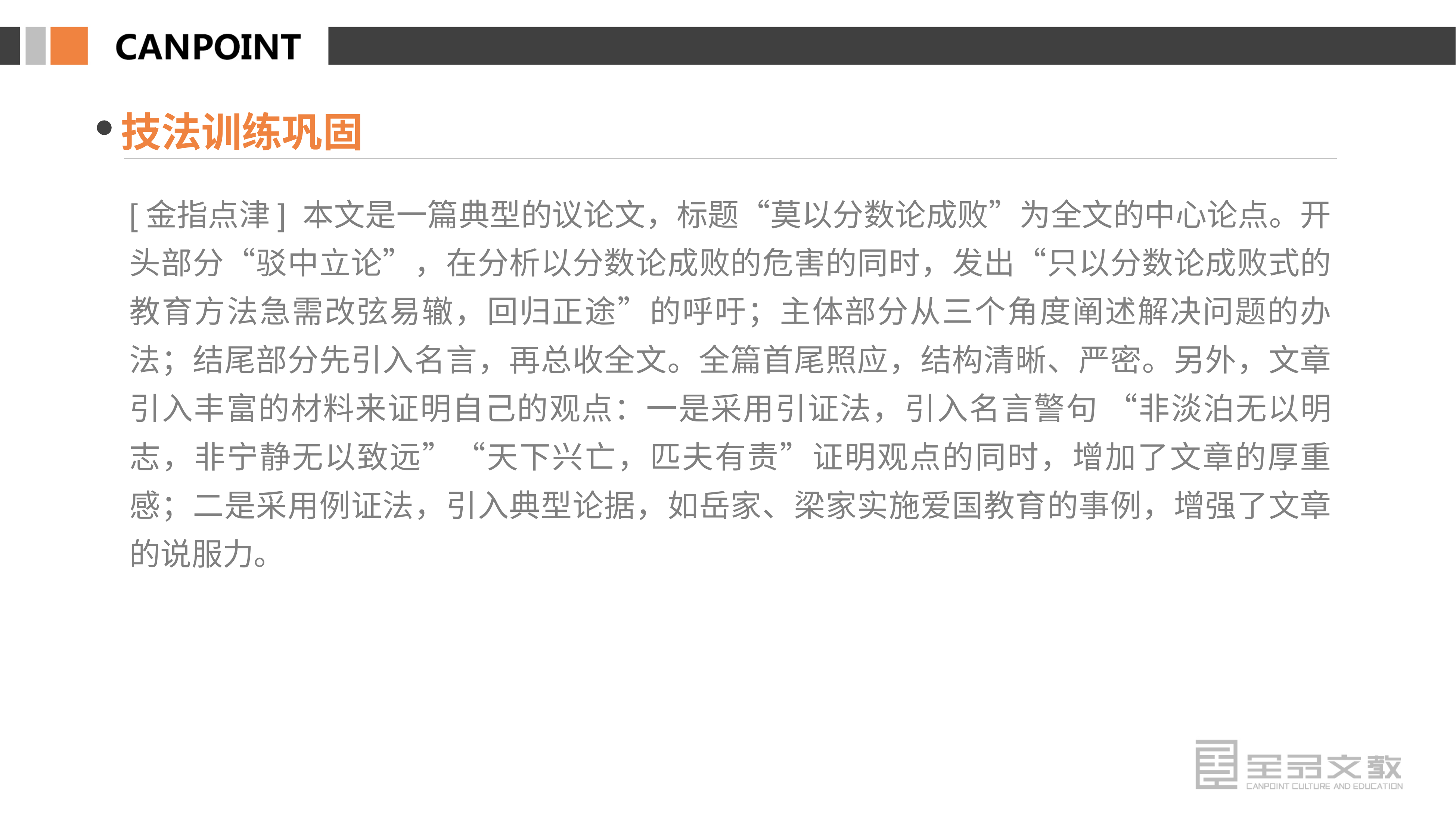

技法训练巩固

[金指点津] 本文是一篇典型的议论文，标题“莫以分数论成败”为全文的中心论点。开头部分“驳中立论”，在分析以分数论成败的危害的同时，发出“只以分数论成败式的教育方法急需改弦易辙，回归正途”的呼吁；主体部分从三个角度阐述解决问题的办法；结尾部分先引入名言，再总收全文。全篇首尾照应，结构清晰、严密。另外，文章引入丰富的材料来证明自己的观点：一是采用引证法，引入名言警句 “非淡泊无以明志，非宁静无以致远”“天下兴亡，匹夫有责”证明观点的同时，增加了文章的厚重感；二是采用例证法，引入典型论据，如岳家、梁家实施爱国教育的事例，增强了文章的说服力。